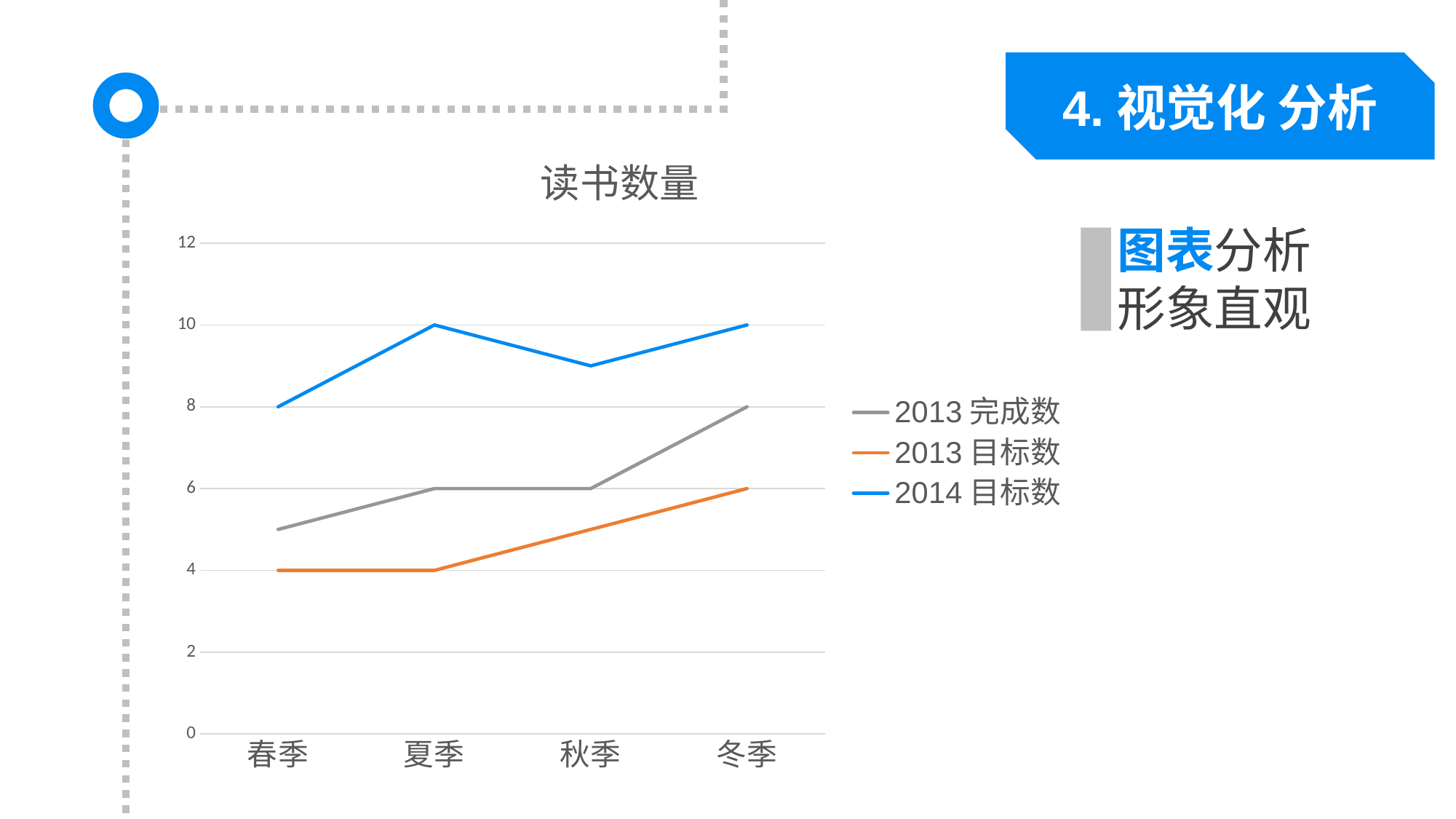

4.视觉化 分析

### Chart: 读书数量

| Category | 2013完成数 | 2013目标数 | 2014目标数 |
|---|---|---|---|
| 春季 | 5.0 | 4.0 | 8.0 |
| 夏季 | 6.0 | 4.0 | 10.0 |
| 秋季 | 6.0 | 5.0 | 9.0 |
| 冬季 | 8.0 | 6.0 | 10.0 |
图表分析
形象直观